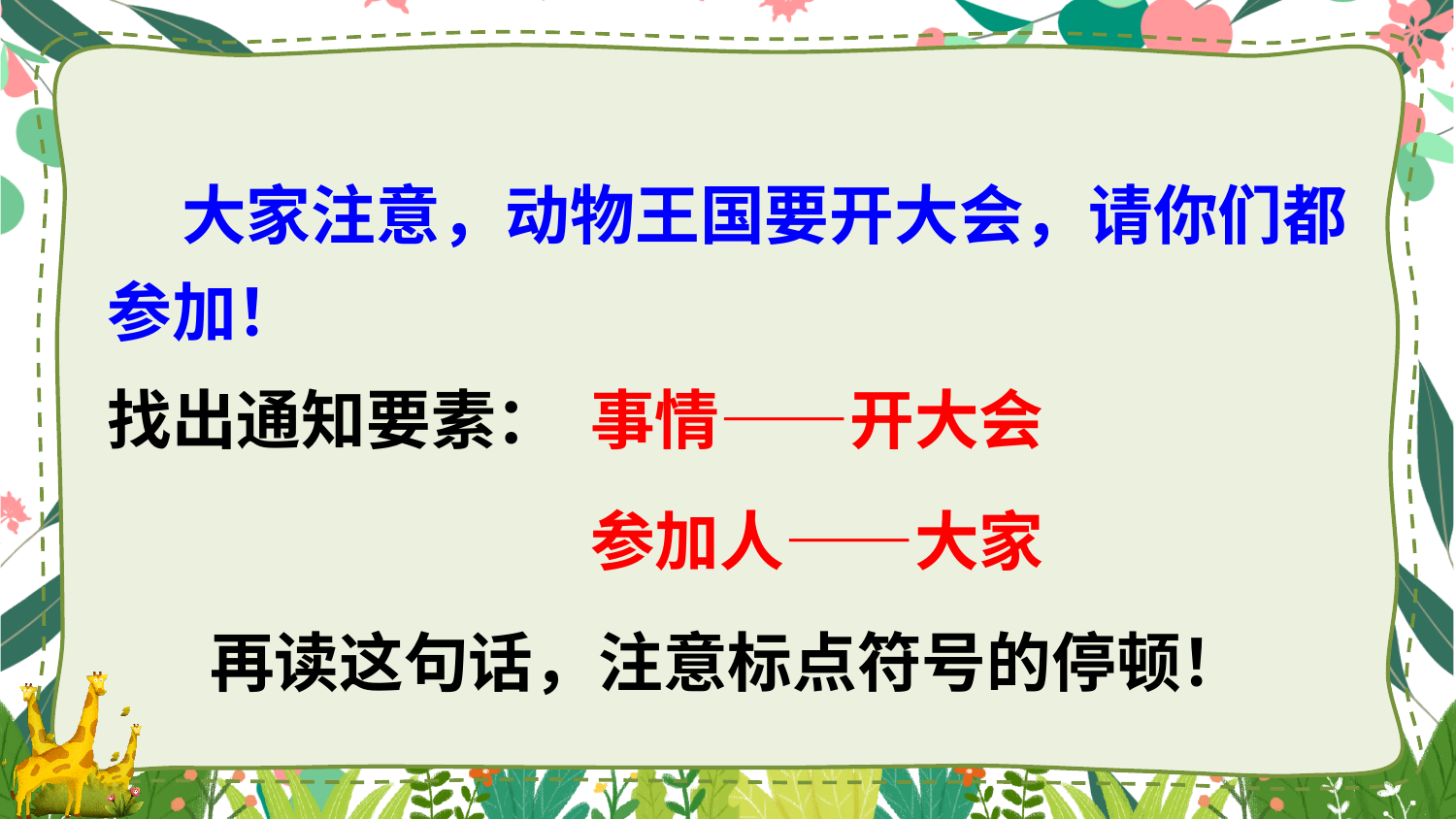

大家注意，动物王国要开大会，请你们都参加！
找出通知要素：
事情——开大会
参加人——大家
再读这句话，注意标点符号的停顿！